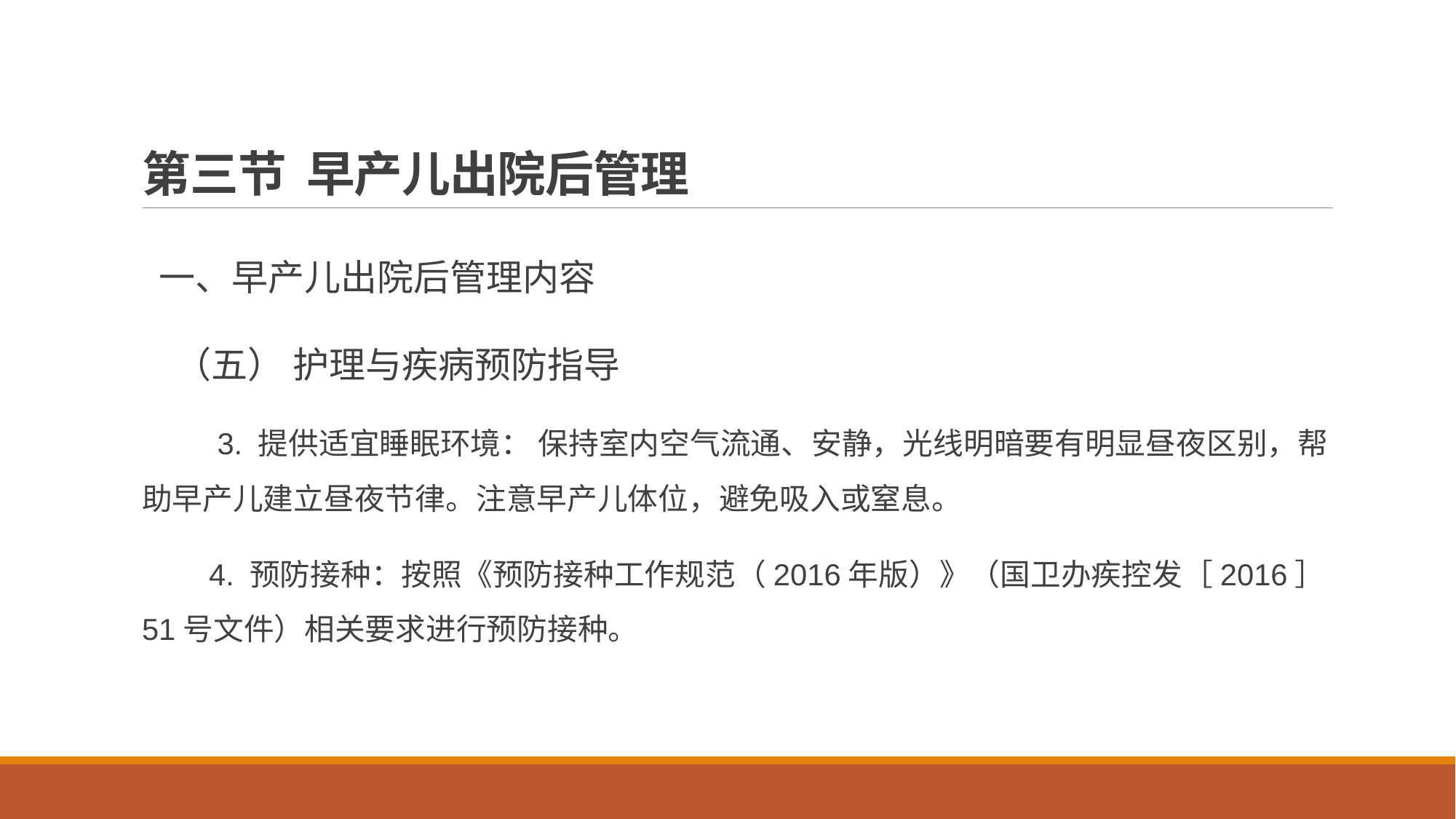

# 第三节  早产儿出院后管理
 一、早产儿出院后管理内容
   （五） 护理与疾病预防指导
         3. 提供适宜睡眠环境： 保持室内空气流通、安静，光线明暗要有明显昼夜区别，帮助早产儿建立昼夜节律。注意早产儿体位，避免吸入或窒息。
        4. 预防接种：按照《预防接种工作规范（2016年版）》（国卫办疾控发［2016］51号文件）相关要求进行预防接种。